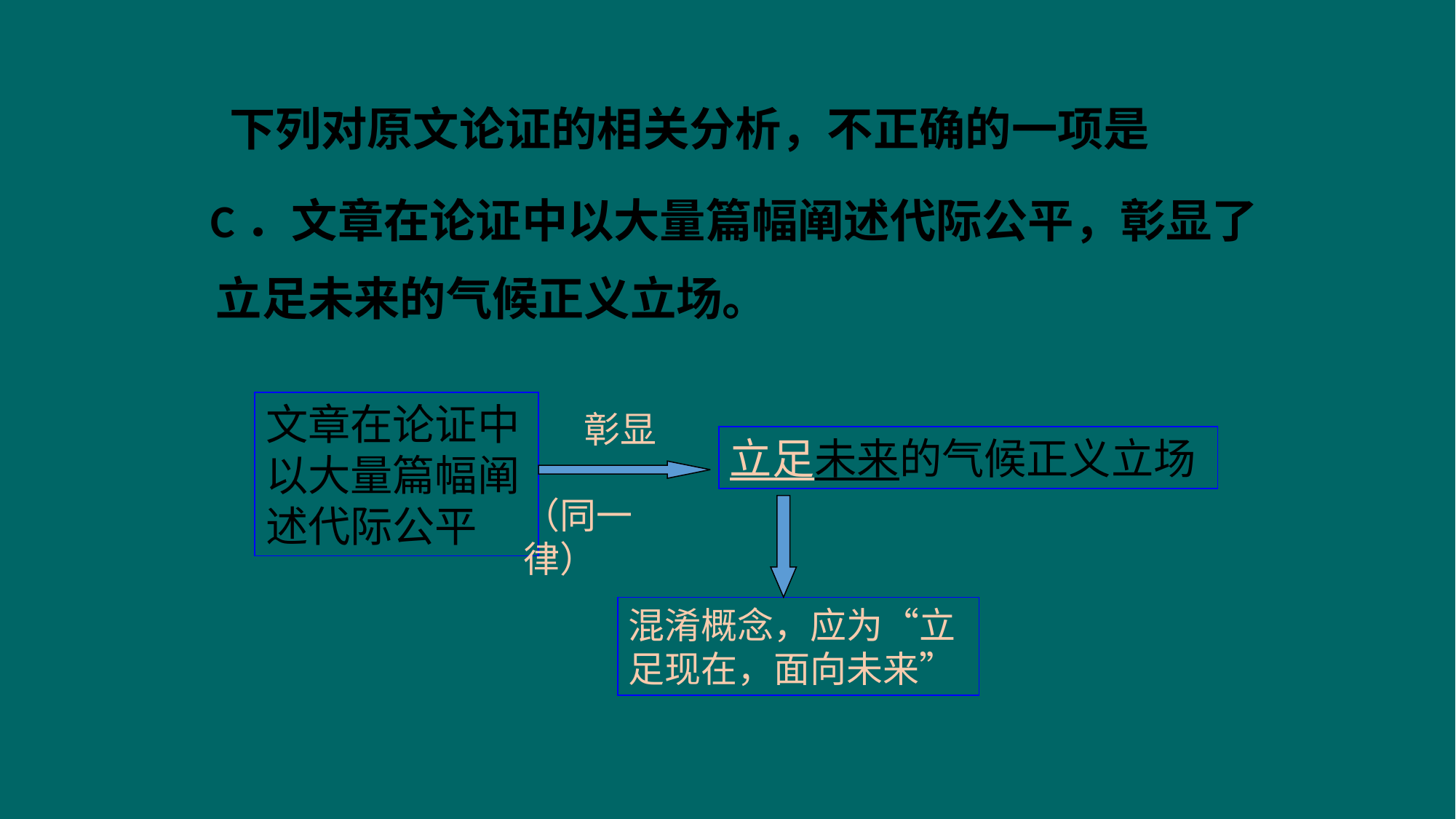

下列对原文论证的相关分析，不正确的一项是
  C．文章在论证中以大量篇幅阐述代际公平，彰显了立足未来的气候正义立场。

文章在论证中以大量篇幅阐述代际公平
彰显
立足未来的气候正义立场

（同一律）

混淆概念，应为“立足现在，面向未来”